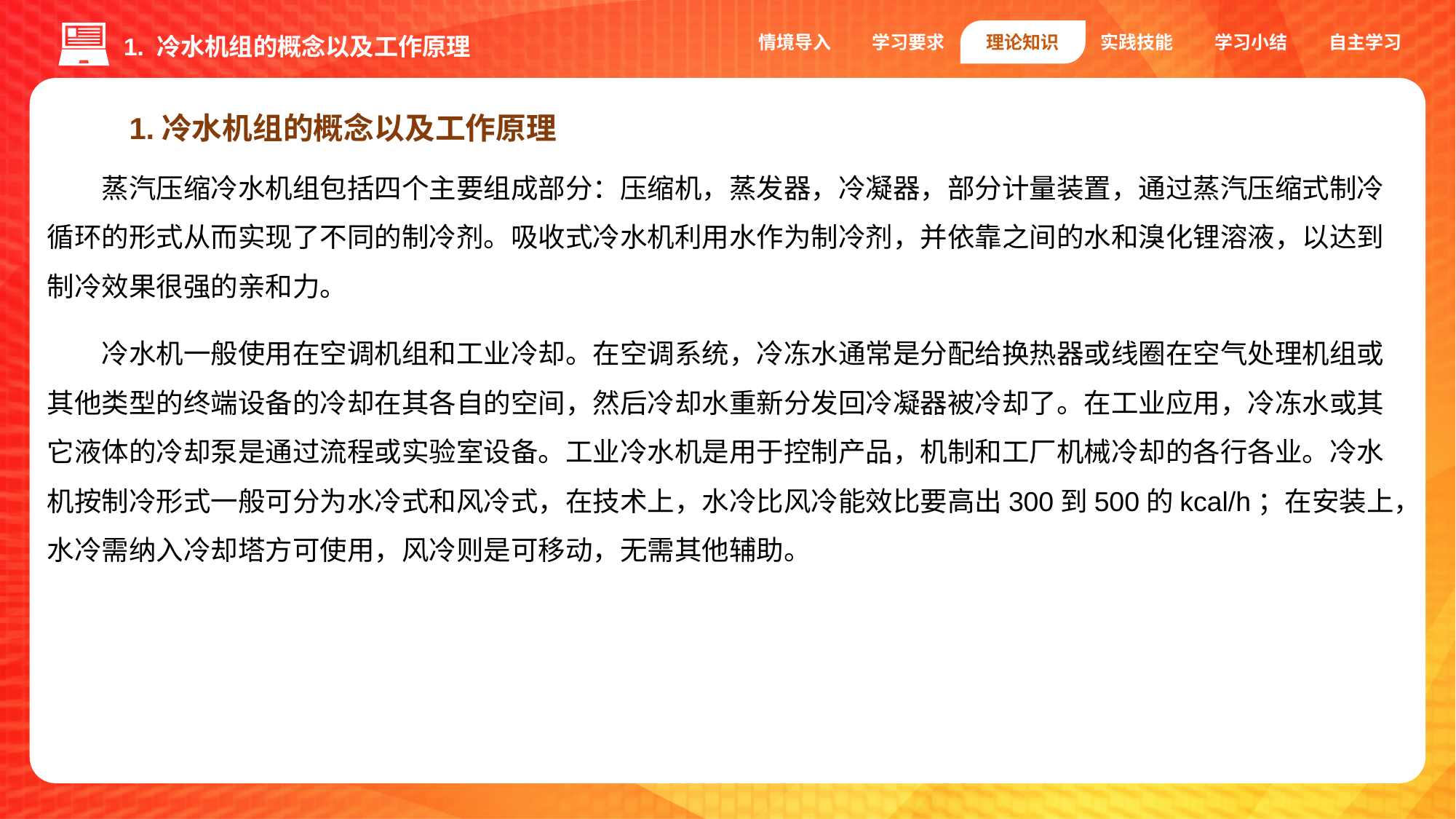

情境导入
学习要求
理论知识
实践技能
学习小结
自主学习

1. 冷水机组的概念以及工作原理
1.冷水机组的概念以及工作原理
蒸汽压缩冷水机组包括四个主要组成部分：压缩机，蒸发器，冷凝器，部分计量装置，通过蒸汽压缩式制冷循环的形式从而实现了不同的制冷剂。吸收式冷水机利用水作为制冷剂，并依靠之间的水和溴化锂溶液，以达到制冷效果很强的亲和力。
冷水机一般使用在空调机组和工业冷却。在空调系统，冷冻水通常是分配给换热器或线圈在空气处理机组或其他类型的终端设备的冷却在其各自的空间，然后冷却水重新分发回冷凝器被冷却了。在工业应用，冷冻水或其它液体的冷却泵是通过流程或实验室设备。工业冷水机是用于控制产品，机制和工厂机械冷却的各行各业。冷水机按制冷形式一般可分为水冷式和风冷式，在技术上，水冷比风冷能效比要高出300到500的kcal/h；在安装上，水冷需纳入冷却塔方可使用，风冷则是可移动，无需其他辅助。